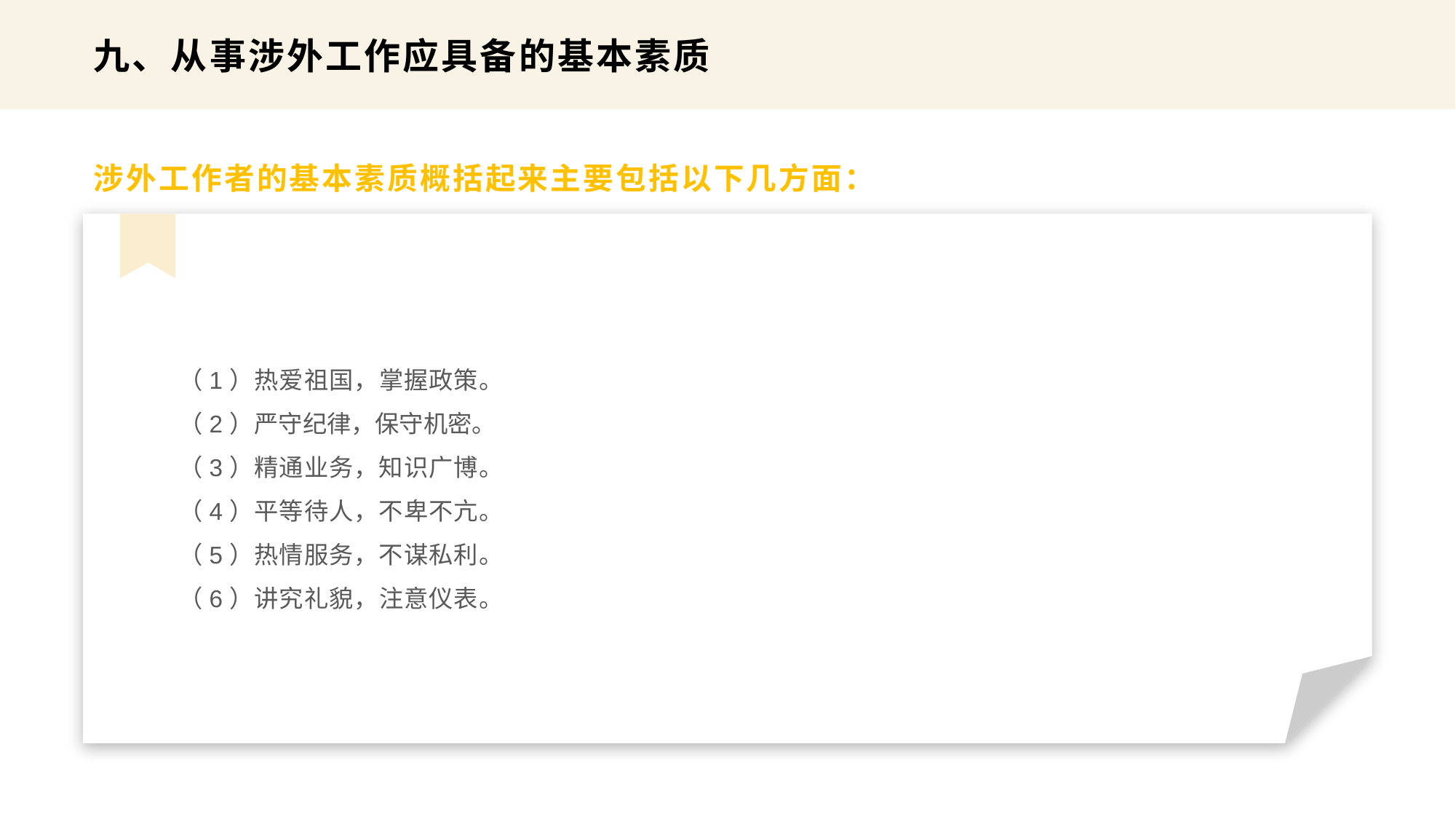

九、从事涉外工作应具备的基本素质
涉外工作者的基本素质概括起来主要包括以下几方面：

（1）热爱祖国，掌握政策。
（2）严守纪律，保守机密。
（3）精通业务，知识广博。
（4）平等待人，不卑不亢。
（5）热情服务，不谋私利。
（6）讲究礼貌，注意仪表。